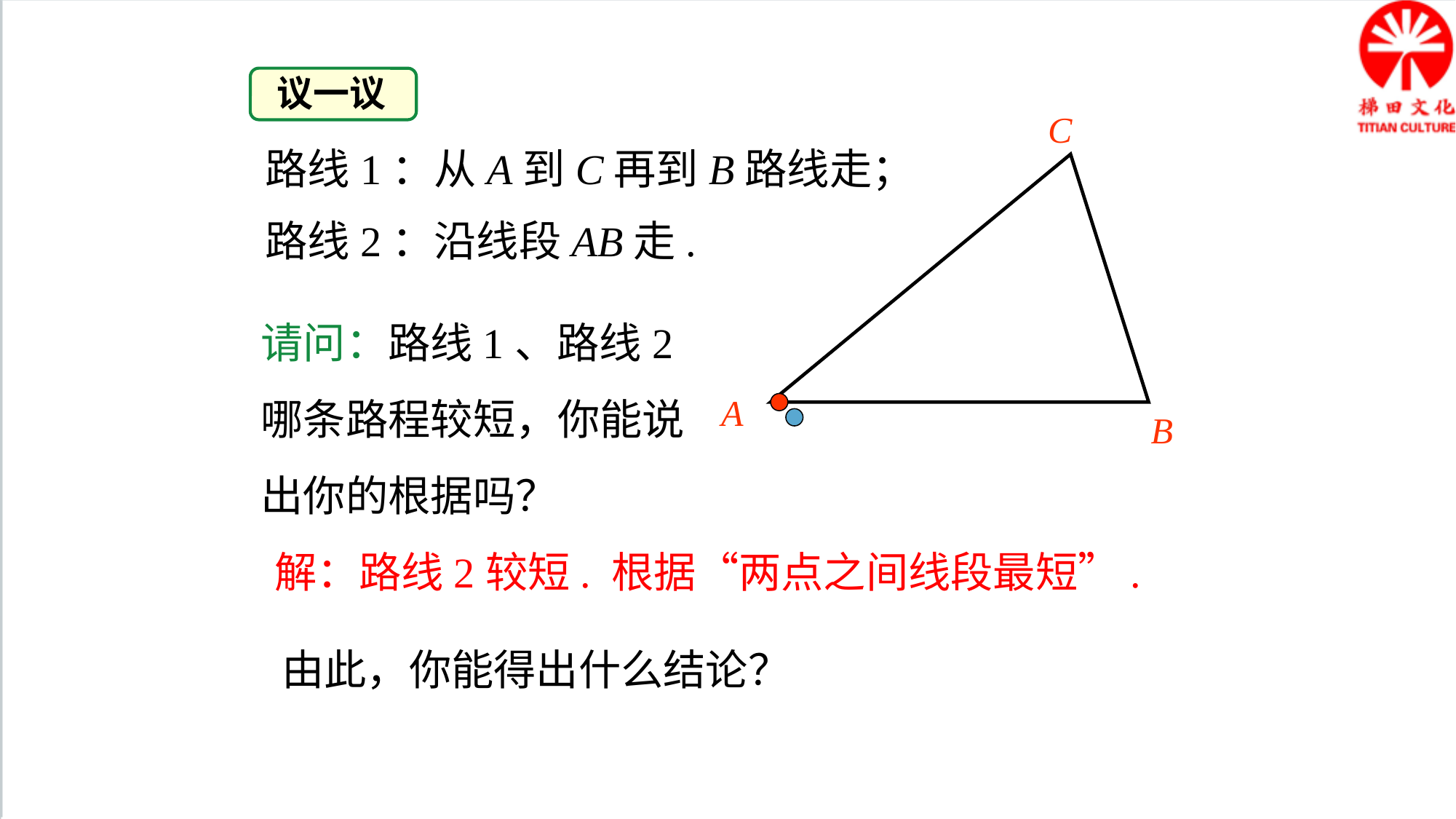

议一议
C
路线1：从A到C再到B路线走；
路线2：沿线段AB走.

请问：路线1、路线2哪条路程较短，你能说出你的根据吗？
A

B

解：路线2较短. 根据“两点之间线段最短”.
由此，你能得出什么结论？